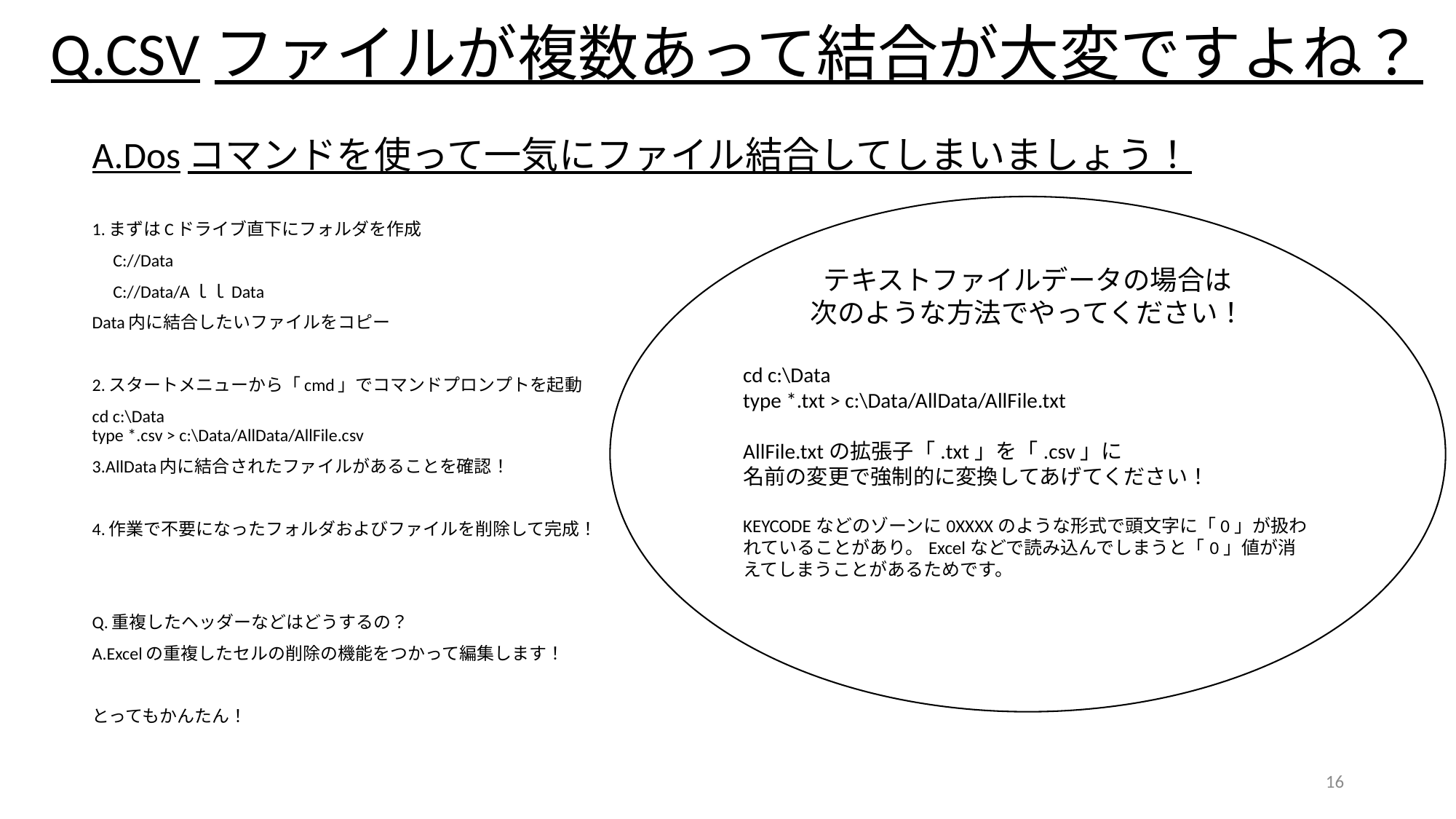

# Q.CSVファイルが複数あって結合が大変ですよね？
A.Dosコマンドを使って一気にファイル結合してしまいましょう！

1.まずはCドライブ直下にフォルダを作成
　C://Data
　C://Data/AｌｌData
Data内に結合したいファイルをコピー

2.スタートメニューから「cmd」でコマンドプロンプトを起動
cd c:\Data
type *.csv > c:\Data/AllData/AllFile.csv
3.AllData内に結合されたファイルがあることを確認！

4.作業で不要になったフォルダおよびファイルを削除して完成！

Q.重複したヘッダーなどはどうするの？
A.Excelの重複したセルの削除の機能をつかって編集します！

とってもかんたん！
テキストファイルデータの場合は
次のような方法でやってください！

cd c:\Data
type *.txt > c:\Data/AllData/AllFile.txt

AllFile.txtの拡張子「.txt」を「.csv」に
名前の変更で強制的に変換してあげてください！

KEYCODEなどのゾーンに0XXXXのような形式で頭文字に「0」が扱われていることがあり。Excelなどで読み込んでしまうと「0」値が消えてしまうことがあるためです。

16